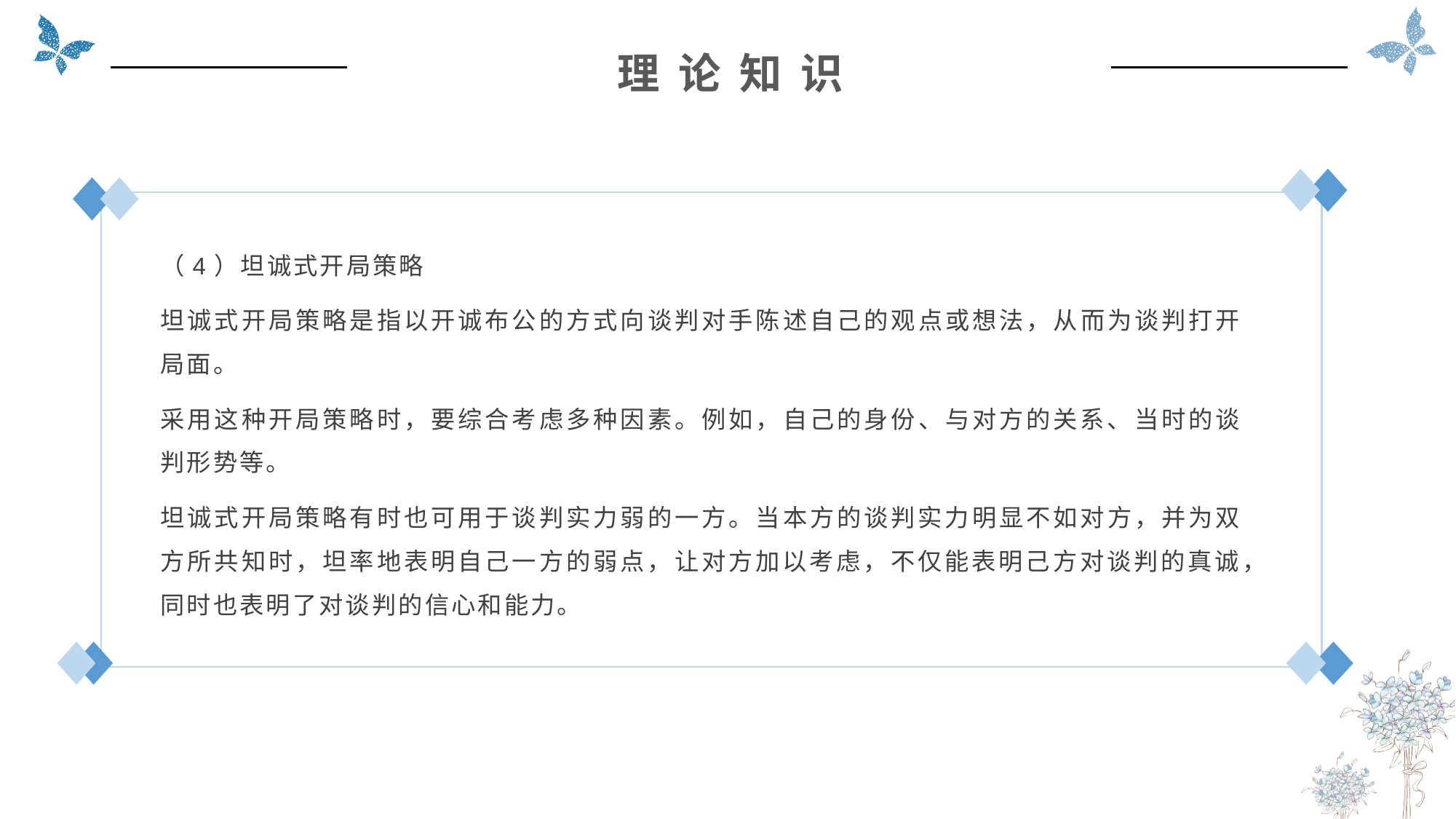

理 论 知 识

（4）坦诚式开局策略
坦诚式开局策略是指以开诚布公的方式向谈判对手陈述自己的观点或想法，从而为谈判打开局面。
采用这种开局策略时，要综合考虑多种因素。例如，自己的身份、与对方的关系、当时的谈判形势等。
坦诚式开局策略有时也可用于谈判实力弱的一方。当本方的谈判实力明显不如对方，并为双方所共知时，坦率地表明自己一方的弱点，让对方加以考虑，不仅能表明己方对谈判的真诚，同时也表明了对谈判的信心和能力。